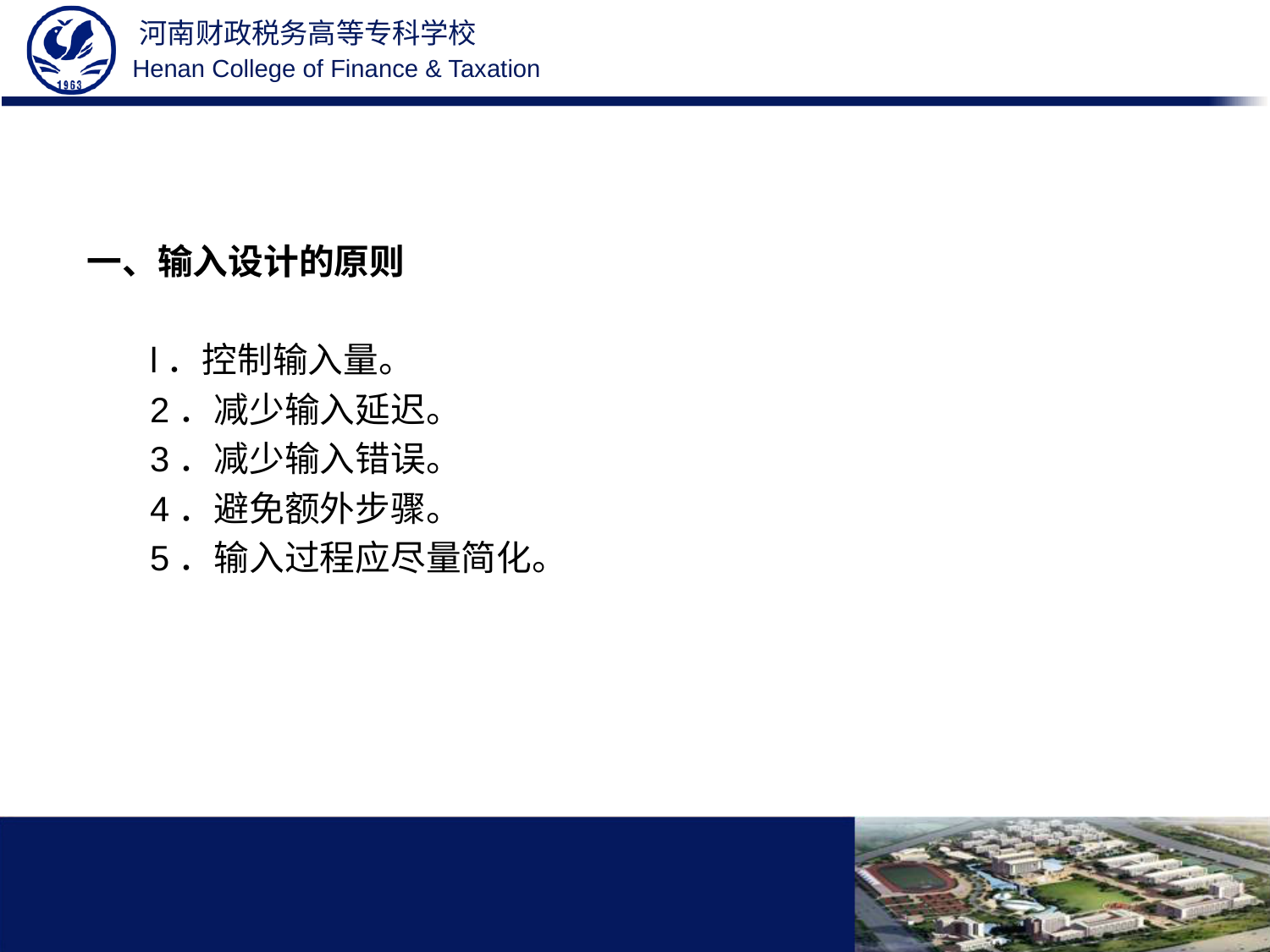

#
一、输入设计的原则

l．控制输入量。
2．减少输入延迟。
3．减少输入错误。
4．避免额外步骤。
5．输入过程应尽量简化。